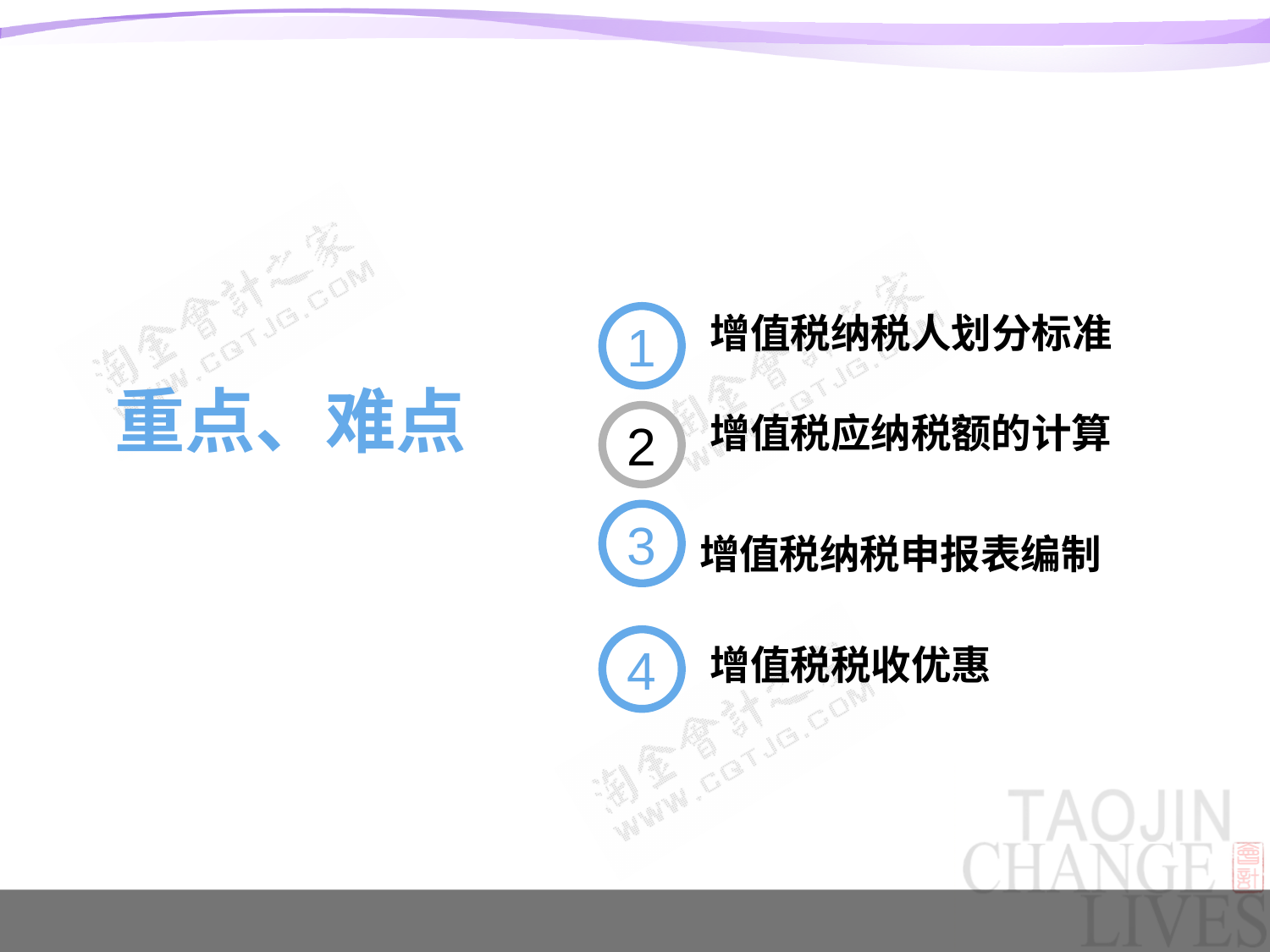

1
增值税纳税人划分标准

重点、难点
2
增值税应纳税额的计算

3

增值税纳税申报表编制
4
增值税税收优惠